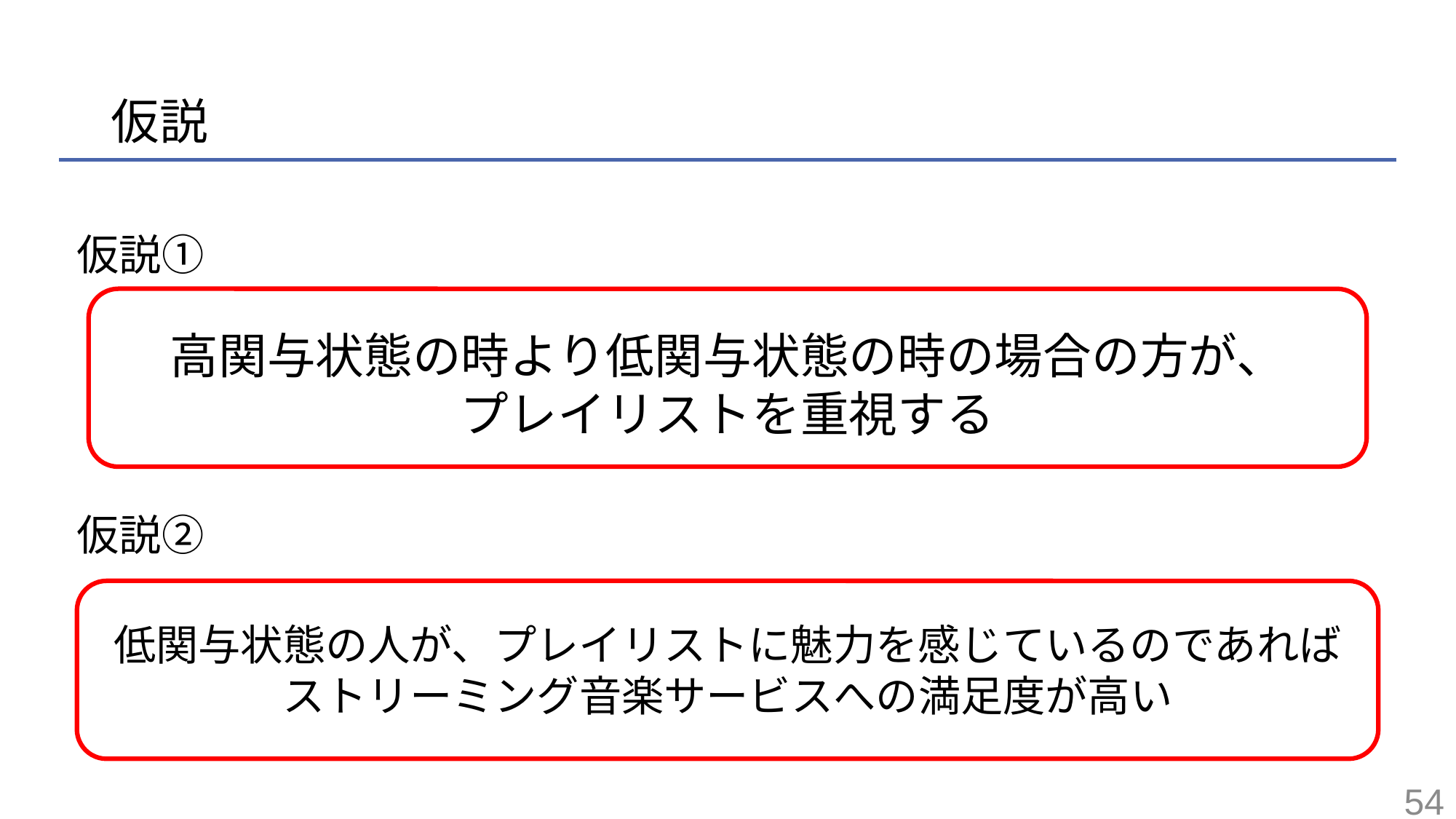

# 仮説
仮説①

高関与状態の時より低関与状態の時の場合の方が、
プレイリストを重視する
仮説②

低関与状態の人が、プレイリストに魅力を感じているのであれば
ストリーミング音楽サービスへの満足度が高い
54